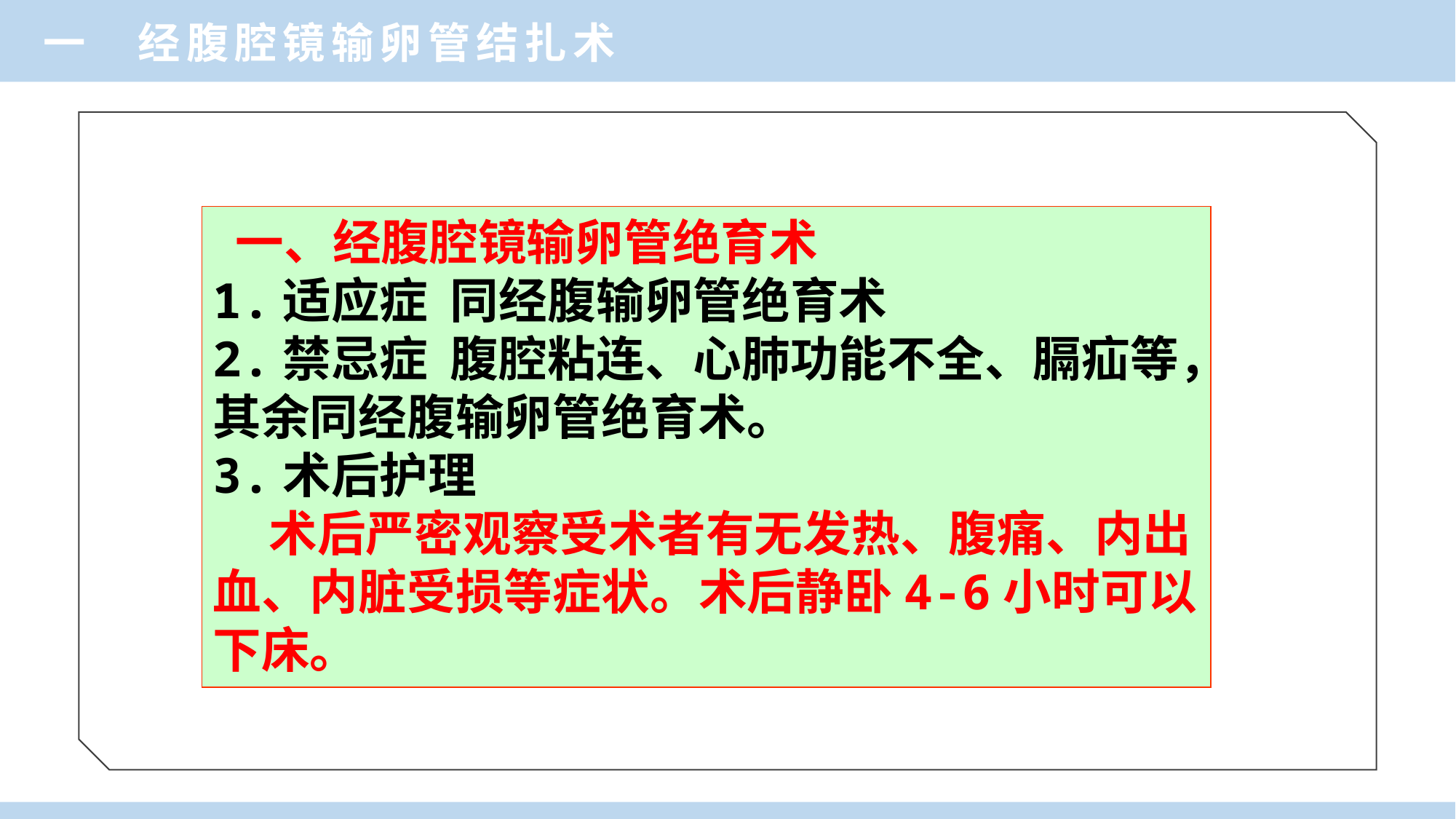

一   经腹腔镜输卵管结扎术

 一、经腹腔镜输卵管绝育术
1.适应症  同经腹输卵管绝育术
2.禁忌症  腹腔粘连、心肺功能不全、膈疝等，其余同经腹输卵管绝育术。
3.术后护理
    术后严密观察受术者有无发热、腹痛、内出血、内脏受损等症状。术后静卧4-6小时可以下床。